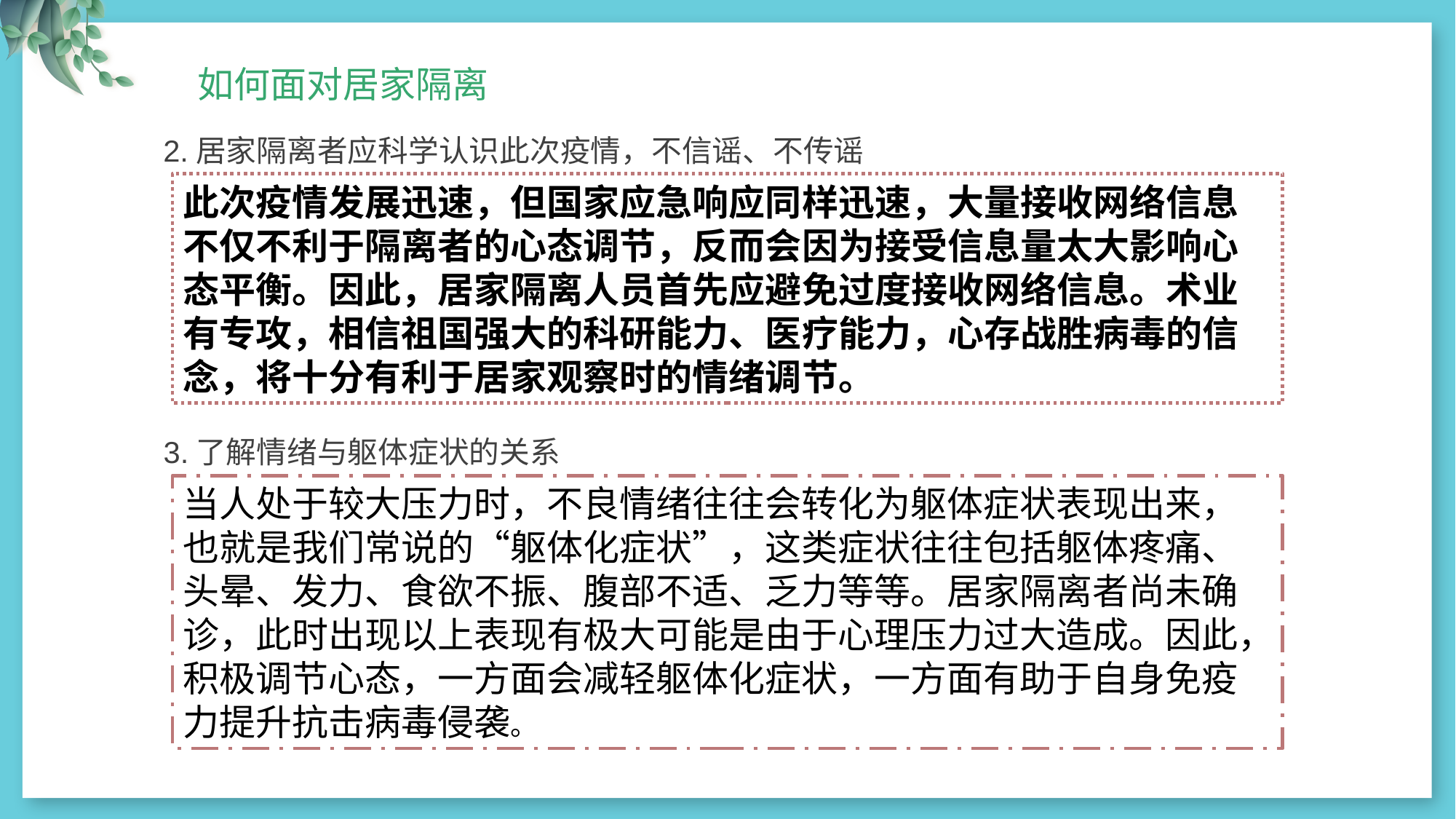

如何面对居家隔离
2.居家隔离者应科学认识此次疫情，不信谣、不传谣
此次疫情发展迅速，但国家应急响应同样迅速，大量接收网络信息不仅不利于隔离者的心态调节，反而会因为接受信息量太大影响心态平衡。因此，居家隔离人员首先应避免过度接收网络信息。术业有专攻，相信祖国强大的科研能力、医疗能力，心存战胜病毒的信念，将十分有利于居家观察时的情绪调节。
3.了解情绪与躯体症状的关系
当人处于较大压力时，不良情绪往往会转化为躯体症状表现出来，也就是我们常说的“躯体化症状”，这类症状往往包括躯体疼痛、头晕、发力、食欲不振、腹部不适、乏力等等。居家隔离者尚未确诊，此时出现以上表现有极大可能是由于心理压力过大造成。因此，积极调节心态，一方面会减轻躯体化症状，一方面有助于自身免疫力提升抗击病毒侵袭。